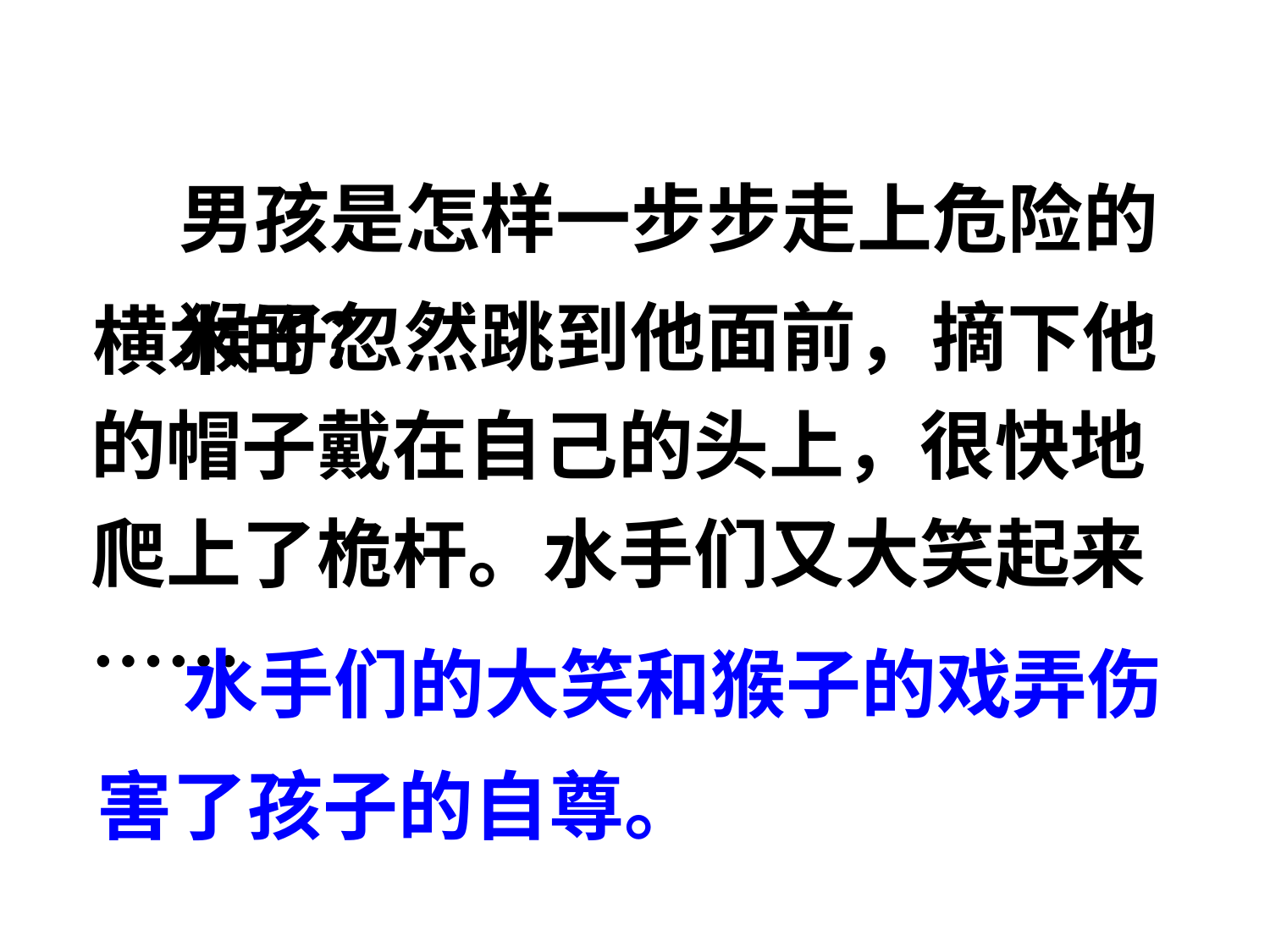

男孩是怎样一步步走上危险的横木的？
    猴子忽然跳到他面前，摘下他的帽子戴在自己的头上，很快地爬上了桅杆。水手们又大笑起来……
    水手们的大笑和猴子的戏弄伤害了孩子的自尊。